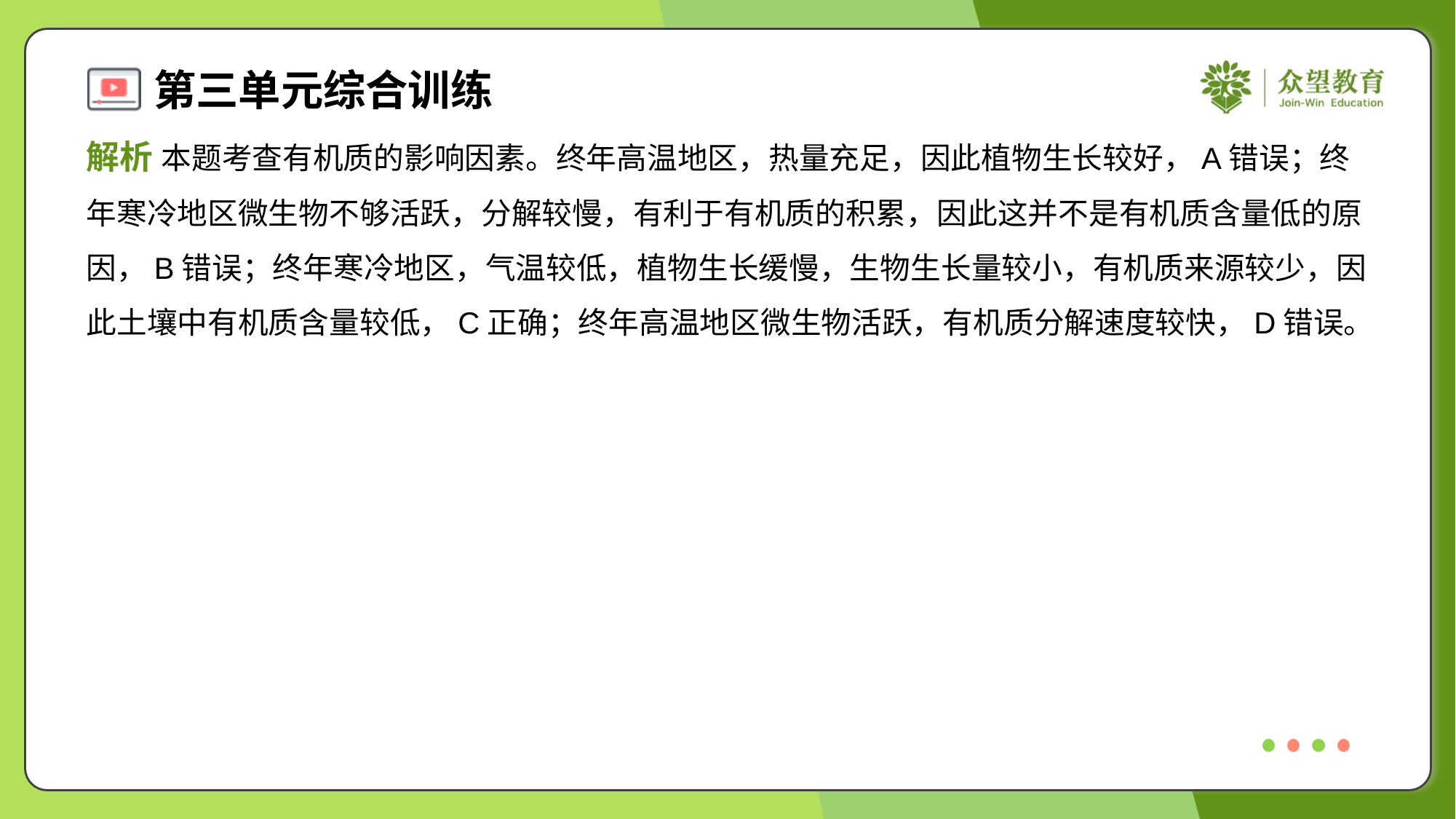

解析 本题考查有机质的影响因素。终年高温地区，热量充足，因此植物生长较好，A错误；终
年寒冷地区微生物不够活跃，分解较慢，有利于有机质的积累，因此这并不是有机质含量低的原
因，B错误；终年寒冷地区，气温较低，植物生长缓慢，生物生长量较小，有机质来源较少，因
此土壤中有机质含量较低，C正确；终年高温地区微生物活跃，有机质分解速度较快，D错误。